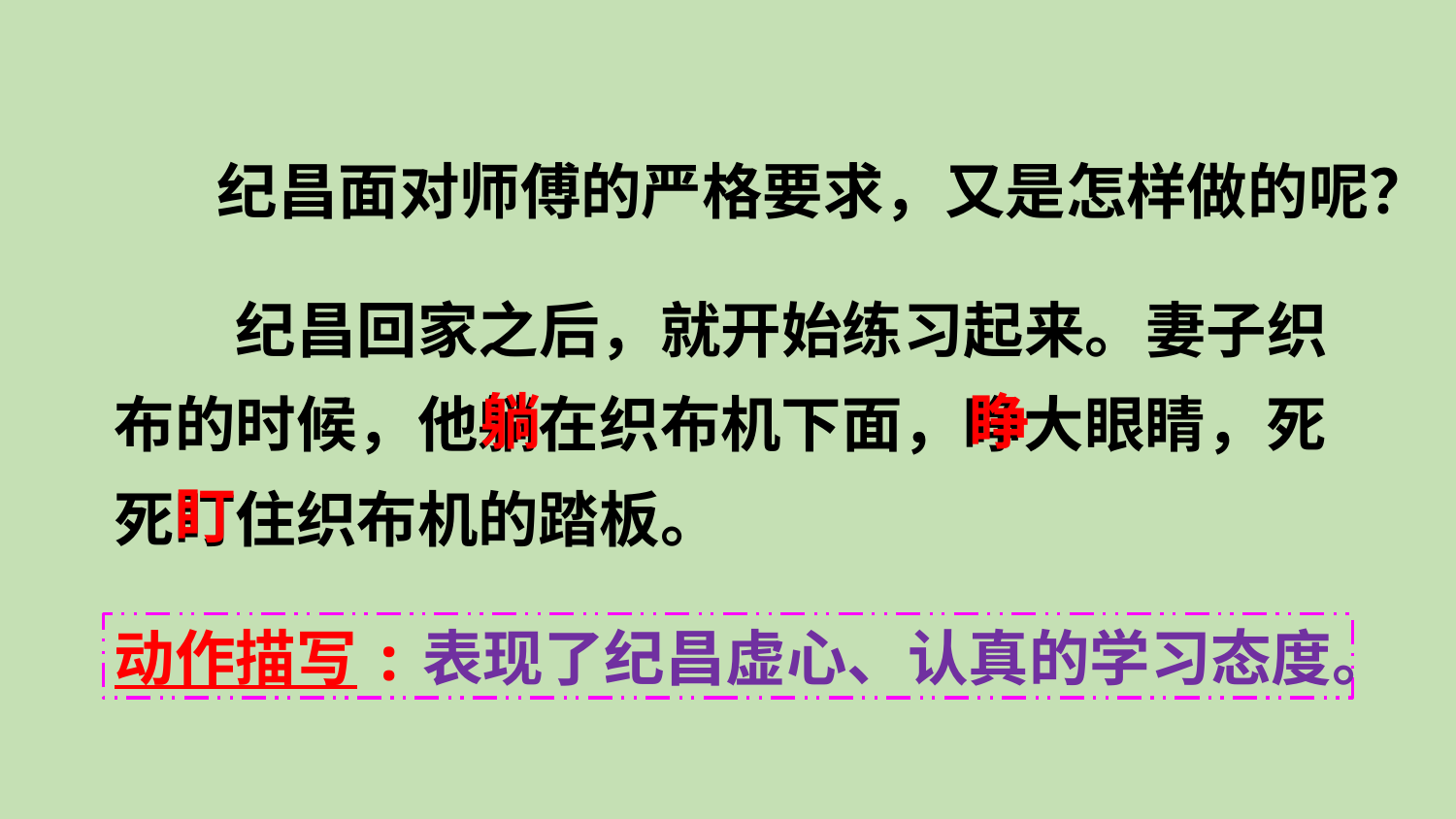

纪昌面对师傅的严格要求，又是怎样做的呢？
纪昌回家之后，就开始练习起来。妻子织布的时候，他躺在织布机下面，睁大眼睛，死死盯住织布机的踏板。
躺
睁
盯
动作描写:表现了纪昌虚心、认真的学习态度。